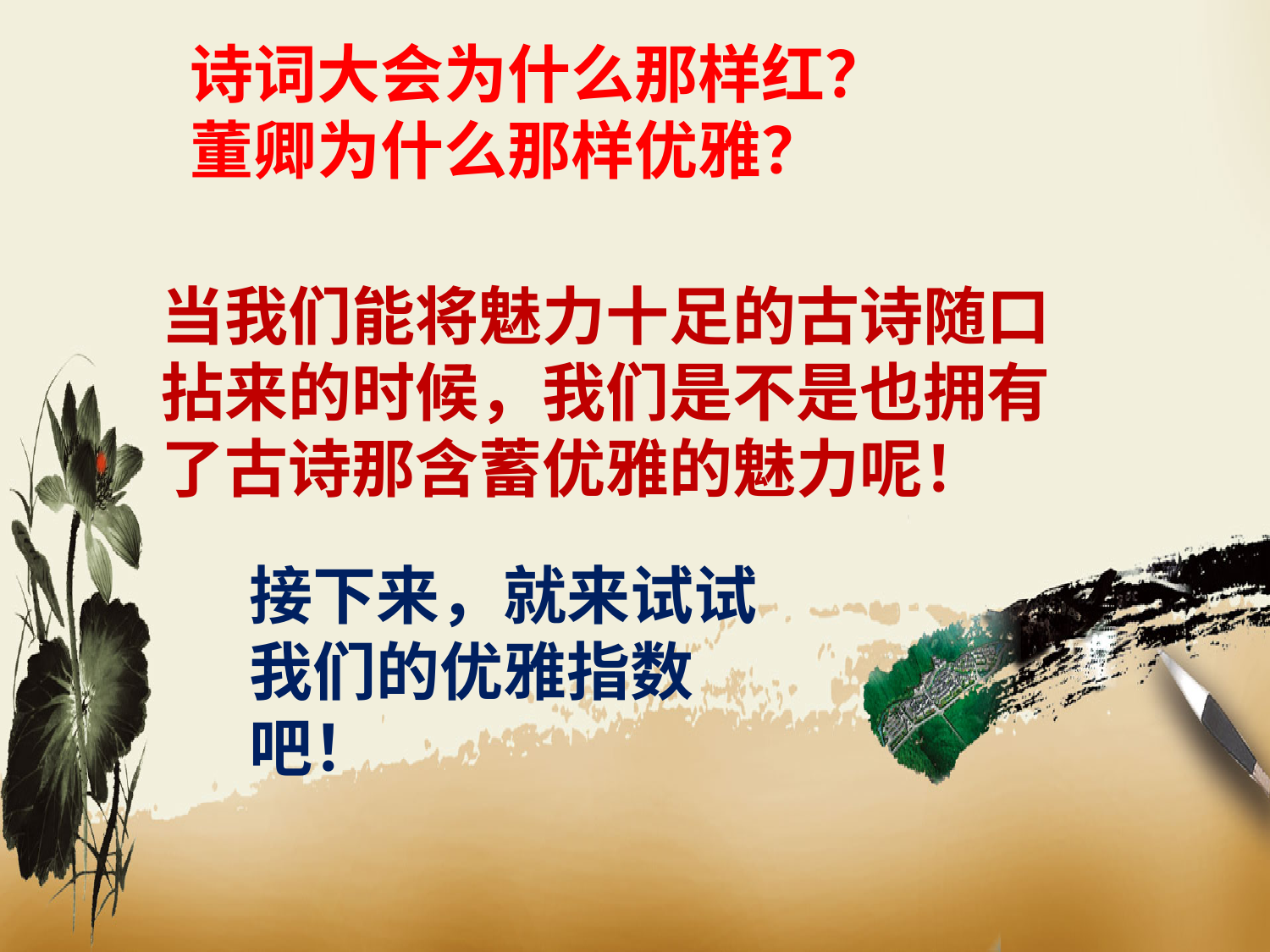

诗词大会为什么那样红？
董卿为什么那样优雅？

当我们能将魅力十足的古诗随口拈来的时候，我们是不是也拥有了古诗那含蓄优雅的魅力呢！
接下来，就来试试我们的优雅指数吧！